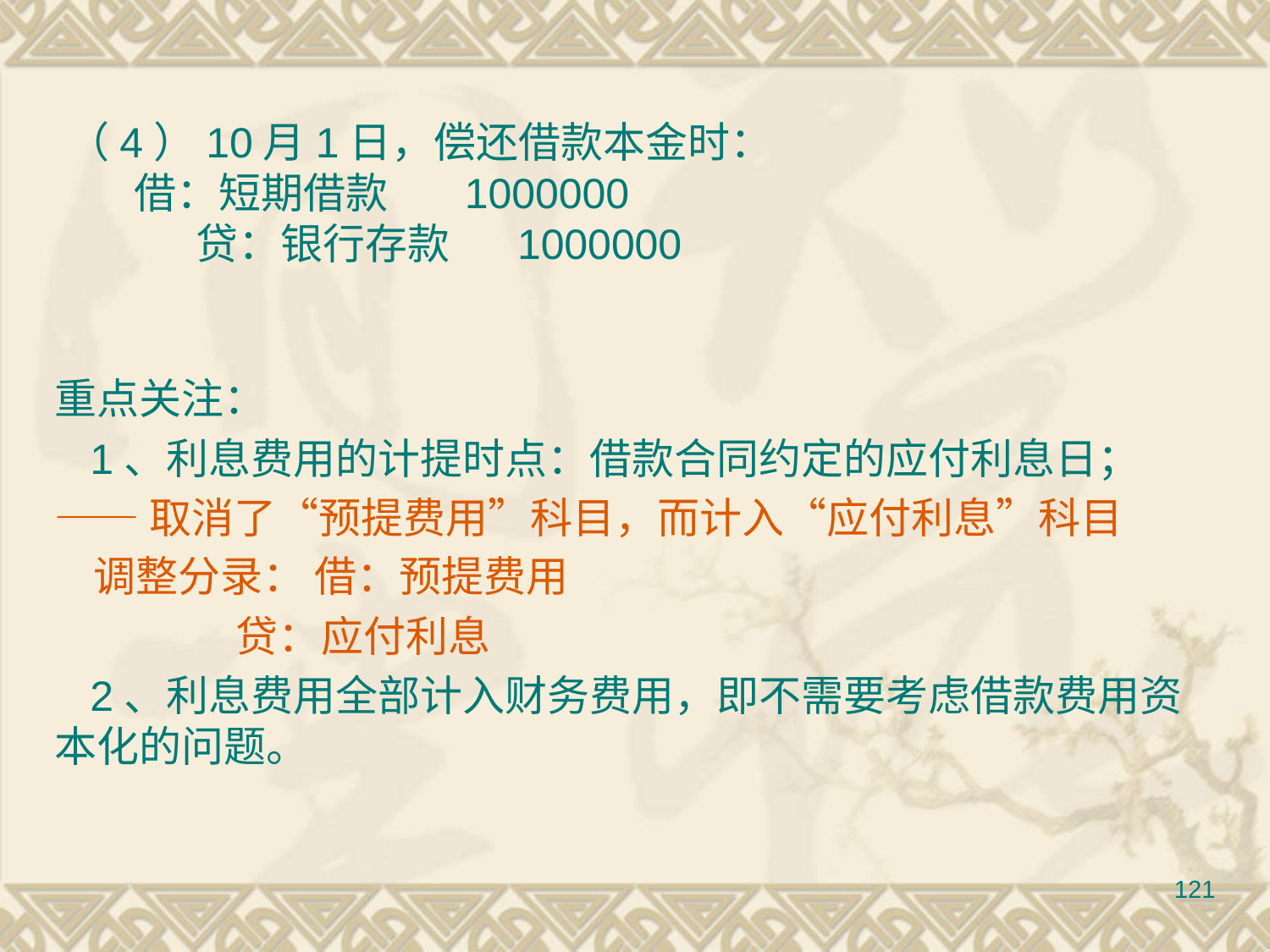

（4）10月1日，偿还借款本金时：
       借：短期借款       1000000
          贷：银行存款      1000000
重点关注：
   1、利息费用的计提时点：借款合同约定的应付利息日；
——取消了“预提费用”科目，而计入“应付利息”科目
   调整分录： 借：预提费用
                  贷：应付利息
   2、利息费用全部计入财务费用，即不需要考虑借款费用资本化的问题。

121